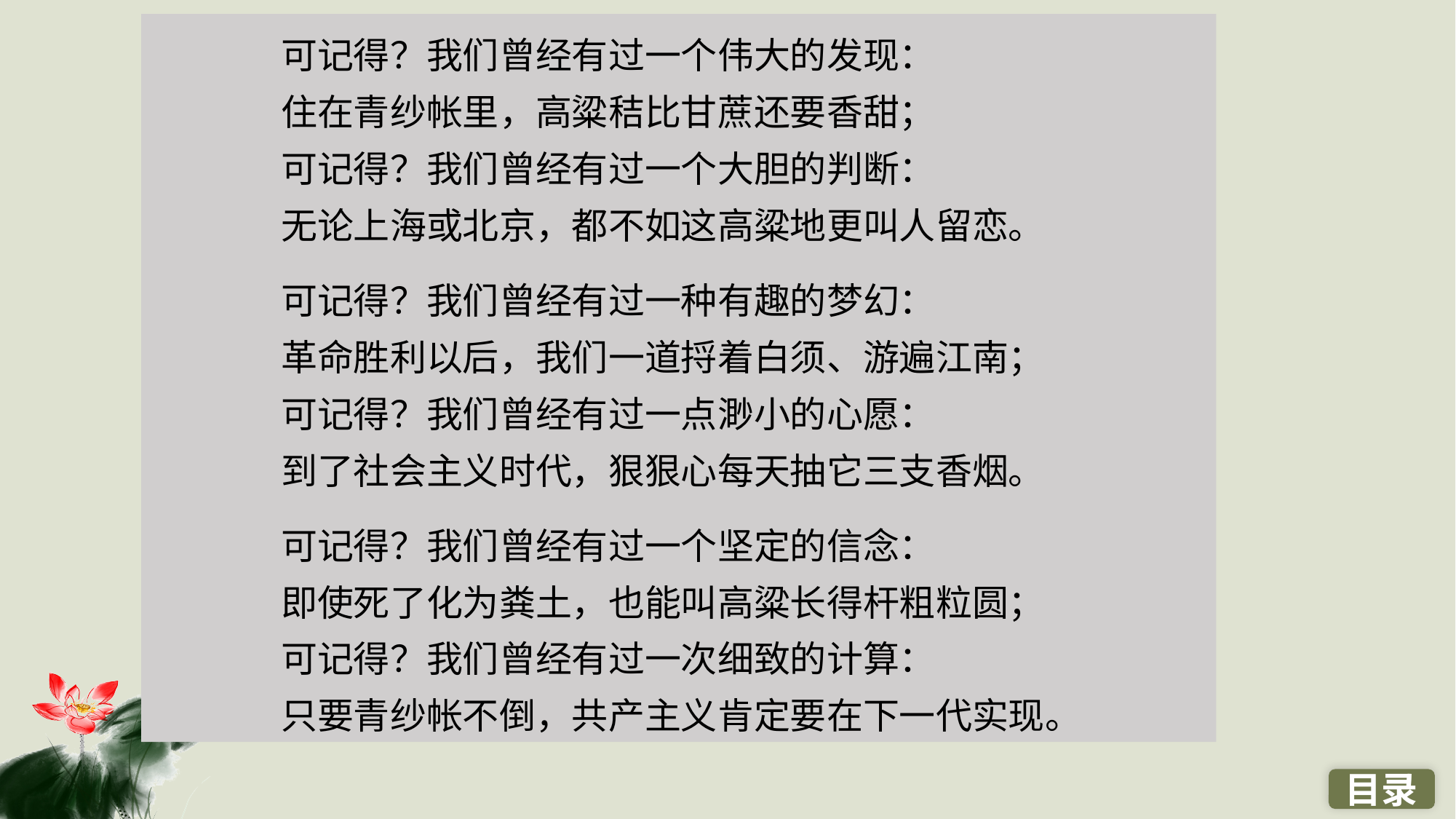

可记得？我们曾经有过一个伟大的发现：
住在青纱帐里，高粱秸比甘蔗还要香甜；
可记得？我们曾经有过一个大胆的判断：
无论上海或北京，都不如这高粱地更叫人留恋。
可记得？我们曾经有过一种有趣的梦幻：
革命胜利以后，我们一道捋着白须、游遍江南；
可记得？我们曾经有过一点渺小的心愿：
到了社会主义时代，狠狠心每天抽它三支香烟。
可记得？我们曾经有过一个坚定的信念：
即使死了化为粪土，也能叫高粱长得杆粗粒圆；
可记得？我们曾经有过一次细致的计算：
只要青纱帐不倒，共产主义肯定要在下一代实现。